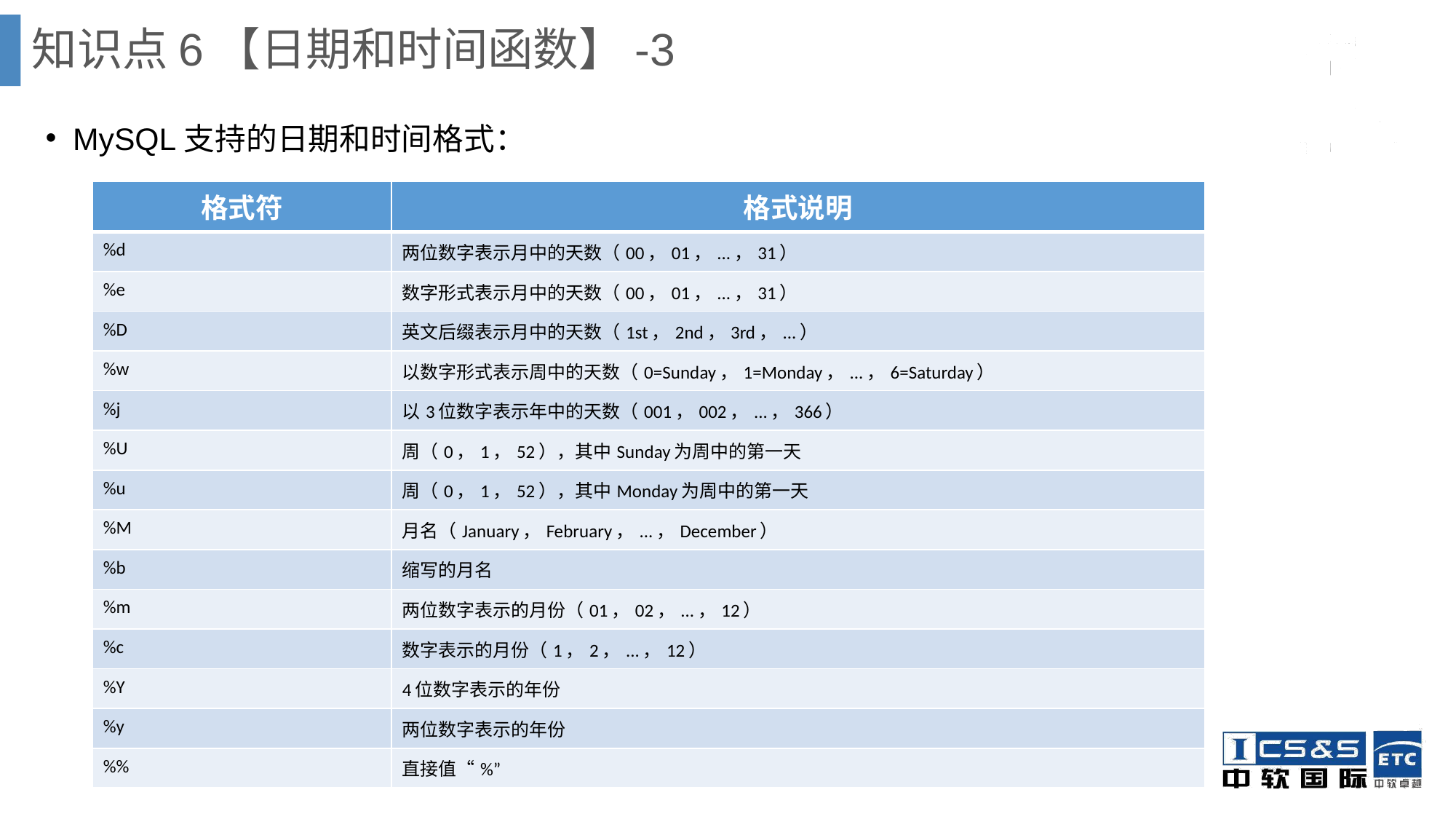

知识点6【日期和时间函数】-3
MySQL支持的日期和时间格式：

| 格式符 | 格式说明 |
| --- | --- |
| %d | 两位数字表示月中的天数（00，01，...，31） |
| %e | 数字形式表示月中的天数（00，01，...，31） |
| %D | 英文后缀表示月中的天数（1st，2nd，3rd，...） |
| %w | 以数字形式表示周中的天数（0=Sunday，1=Monday，...，6=Saturday） |
| %j | 以3位数字表示年中的天数（001，002，...，366） |
| %U | 周（0，1，52），其中Sunday为周中的第一天 |
| %u | 周（0，1，52），其中Monday为周中的第一天 |
| %M | 月名（January，February，...，December） |
| %b | 缩写的月名 |
| %m | 两位数字表示的月份（01，02，...，12） |
| %c | 数字表示的月份（1，2，...，12） |
| %Y | 4位数字表示的年份 |
| %y | 两位数字表示的年份 |
| %% | 直接值“%” |